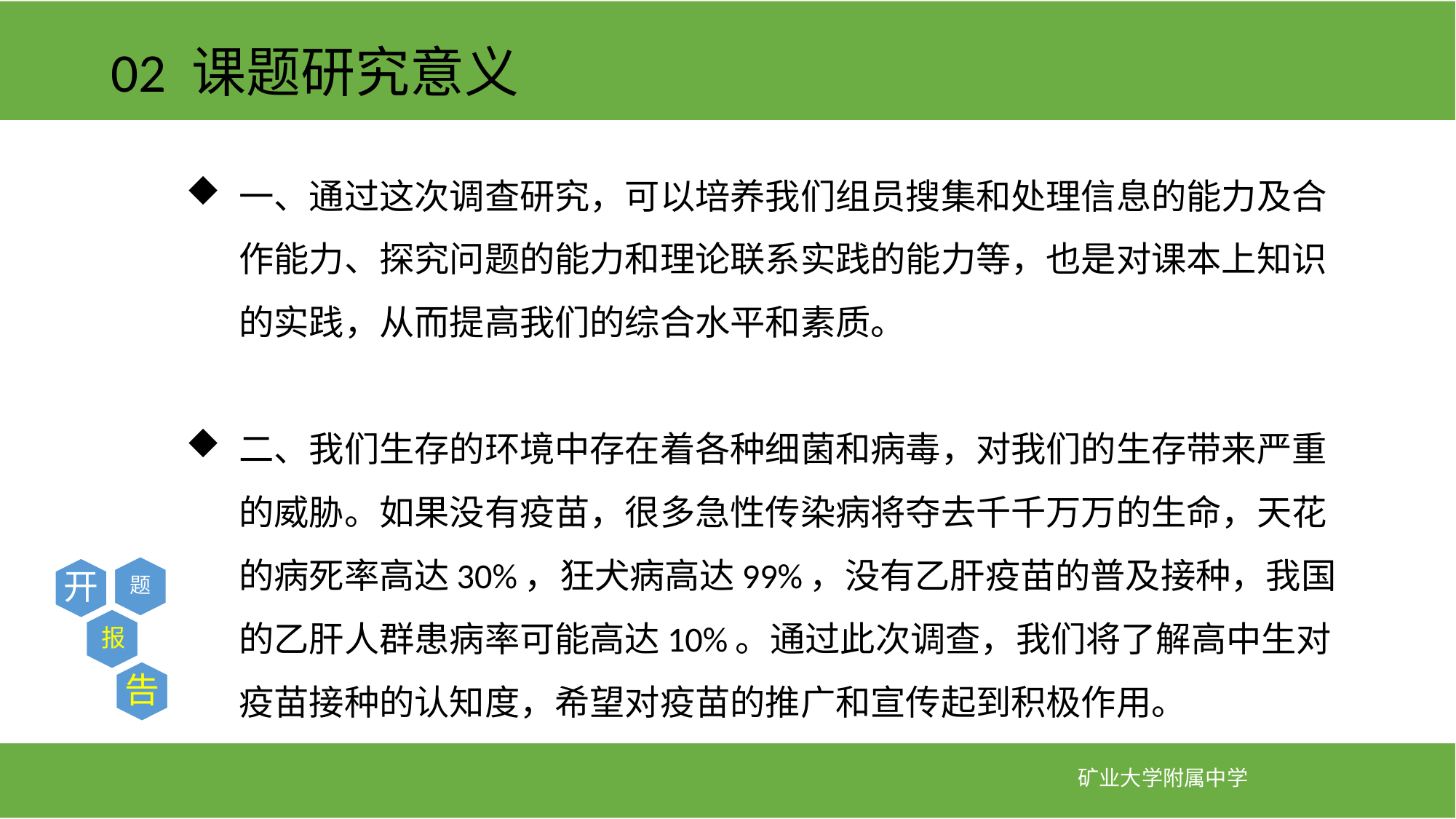

# 02 课题研究意义
一、通过这次调查研究，可以培养我们组员搜集和处理信息的能力及合作能力、探究问题的能力和理论联系实践的能力等，也是对课本上知识的实践，从而提高我们的综合水平和素质。

二、我们生存的环境中存在着各种细菌和病毒，对我们的生存带来严重的威胁。如果没有疫苗，很多急性传染病将夺去千千万万的生命，天花的病死率高达30%，狂犬病高达99%，没有乙肝疫苗的普及接种，我国的乙肝人群患病率可能高达10%。通过此次调查，我们将了解高中生对疫苗接种的认知度，希望对疫苗的推广和宣传起到积极作用。